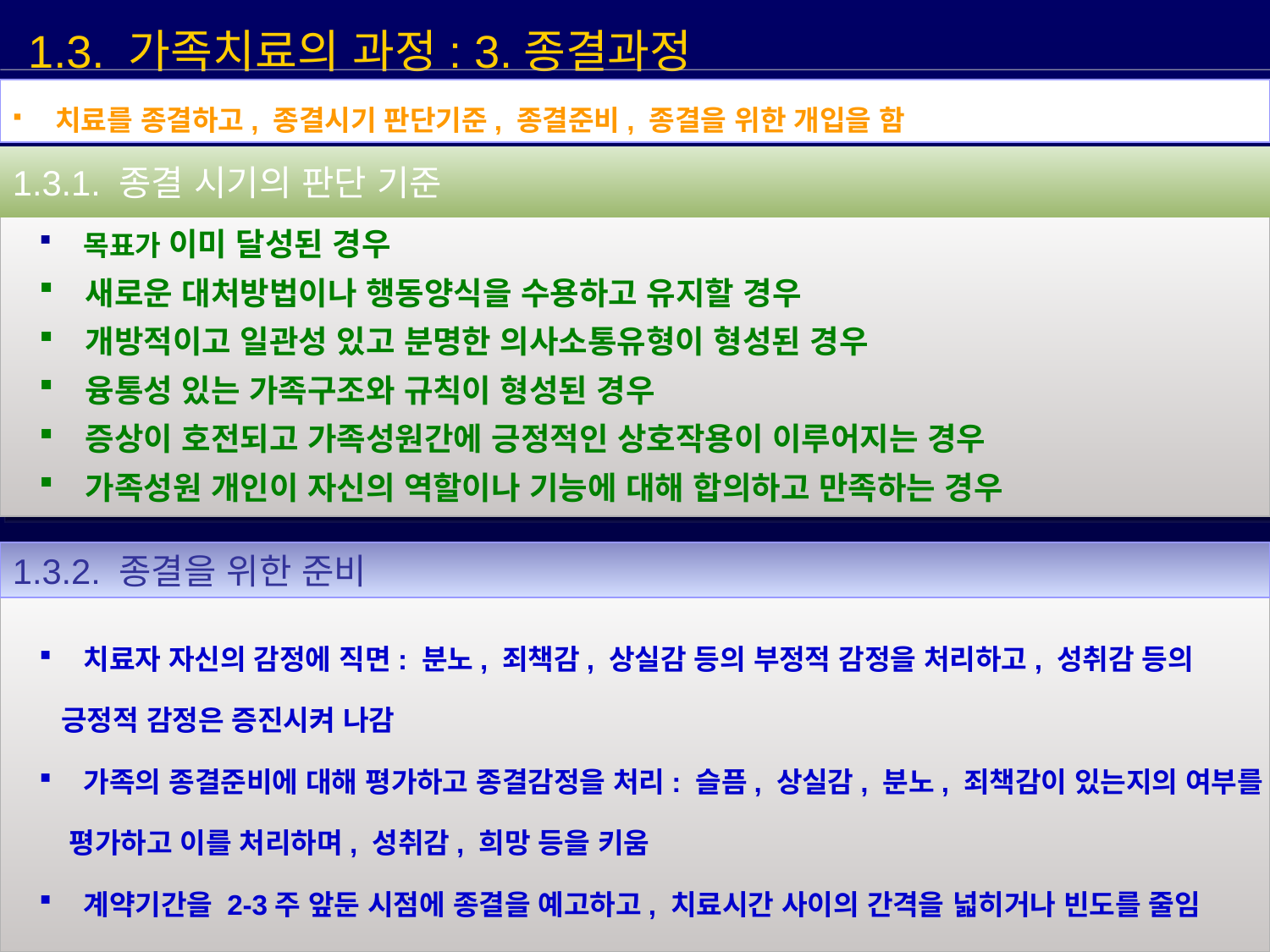

1.3. 가족치료의 과정: 3.종결과정

 치료를 종결하고, 종결시기 판단기준, 종결준비, 종결을 위한 개입을 함
1.3.1. 종결 시기의 판단 기준

 목표가 이미 달성된 경우
 새로운 대처방법이나 행동양식을 수용하고 유지할 경우
 개방적이고 일관성 있고 분명한 의사소통유형이 형성된 경우
 융통성 있는 가족구조와 규칙이 형성된 경우
 증상이 호전되고 가족성원간에 긍정적인 상호작용이 이루어지는 경우
 가족성원 개인이 자신의 역할이나 기능에 대해 합의하고 만족하는 경우
1.3.2. 종결을 위한 준비

 치료자 자신의 감정에 직면: 분노, 죄책감, 상실감 등의 부정적 감정을 처리하고, 성취감 등의
  긍정적 감정은 증진시켜 나감
 가족의 종결준비에 대해 평가하고 종결감정을 처리: 슬픔, 상실감, 분노, 죄책감이 있는지의 여부를
   평가하고 이를 처리하며, 성취감, 희망 등을 키움
 계약기간을 2-3주 앞둔 시점에 종결을 예고하고, 치료시간 사이의 간격을 넓히거나 빈도를 줄임